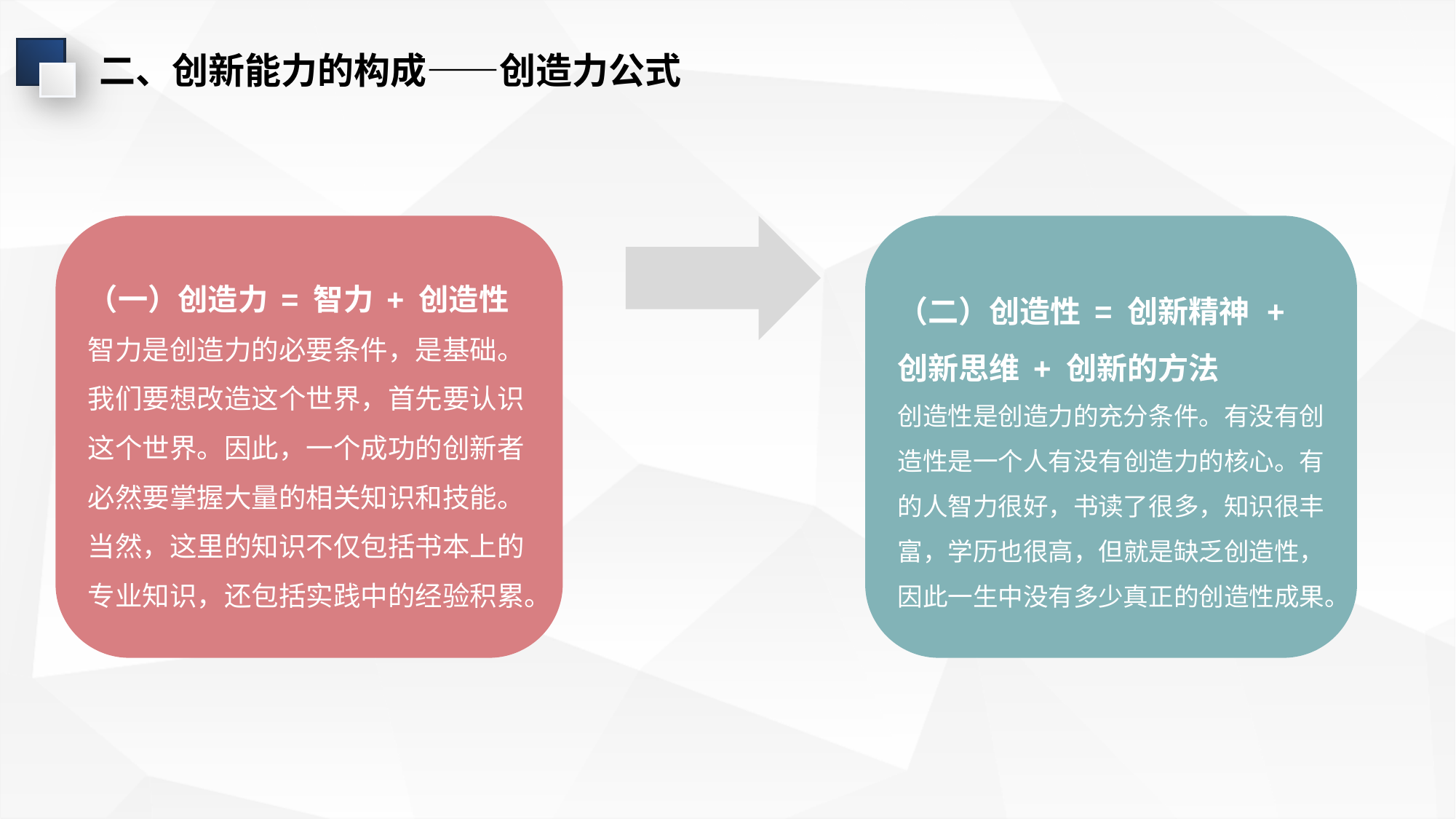

二、创新能力的构成——创造力公式
（一）创造力 = 智力 + 创造性
智力是创造力的必要条件，是基础。我们要想改造这个世界，首先要认识这个世界。因此，一个成功的创新者必然要掌握大量的相关知识和技能。当然，这里的知识不仅包括书本上的专业知识，还包括实践中的经验积累。
（二）创造性 = 创新精神 + 创新思维 + 创新的方法
创造性是创造力的充分条件。有没有创造性是一个人有没有创造力的核心。有的人智力很好，书读了很多，知识很丰富，学历也很高，但就是缺乏创造性，因此一生中没有多少真正的创造性成果。